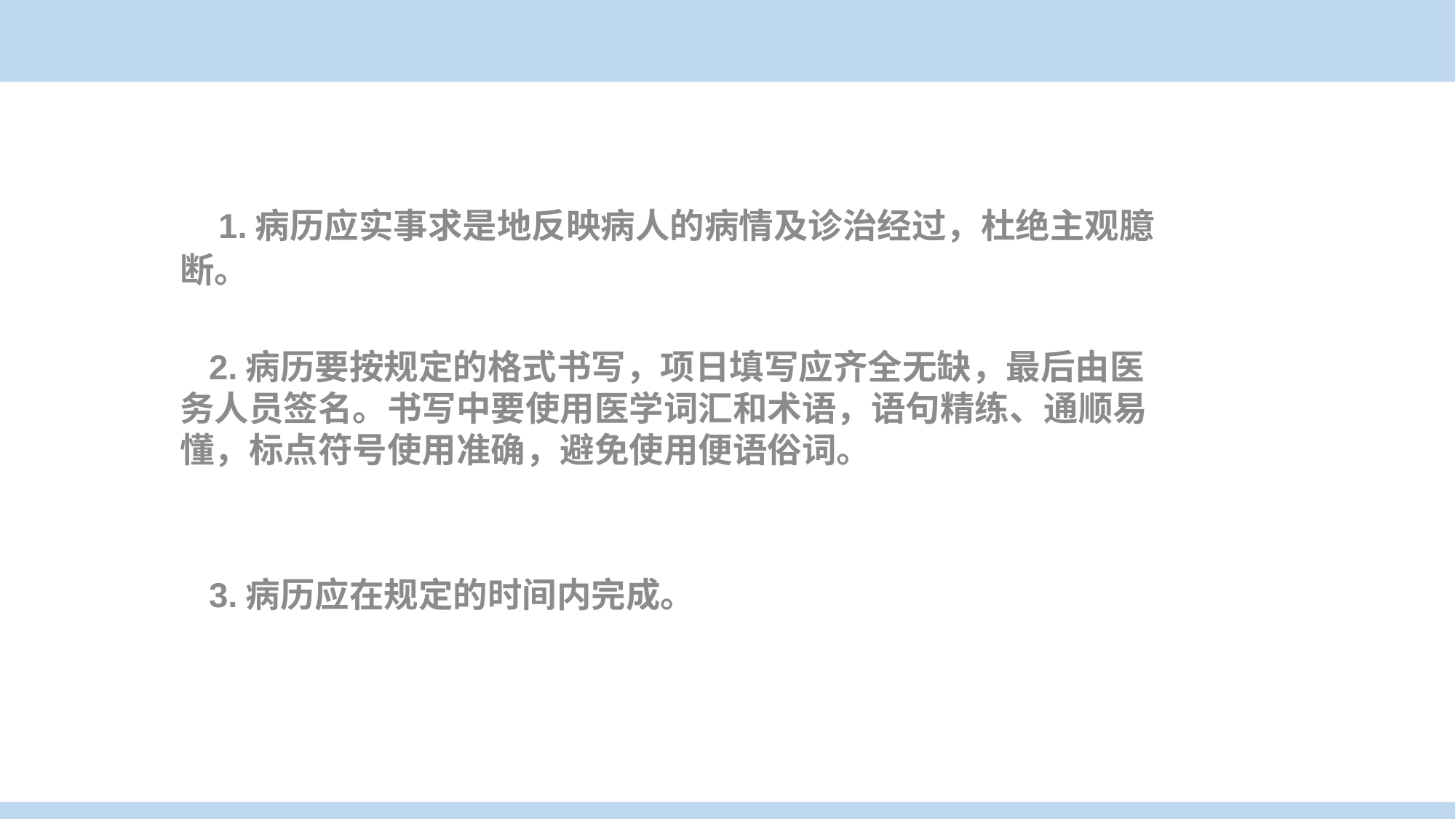

案例导入
   1.病历应实事求是地反映病人的病情及诊治经过，杜绝主观臆断。

   2.病历要按规定的格式书写，项日填写应齐全无缺，最后由医务人员签名。书写中要使用医学词汇和术语，语句精练、通顺易懂，标点符号使用准确，避免使用便语俗词。

   3.病历应在规定的时间内完成。